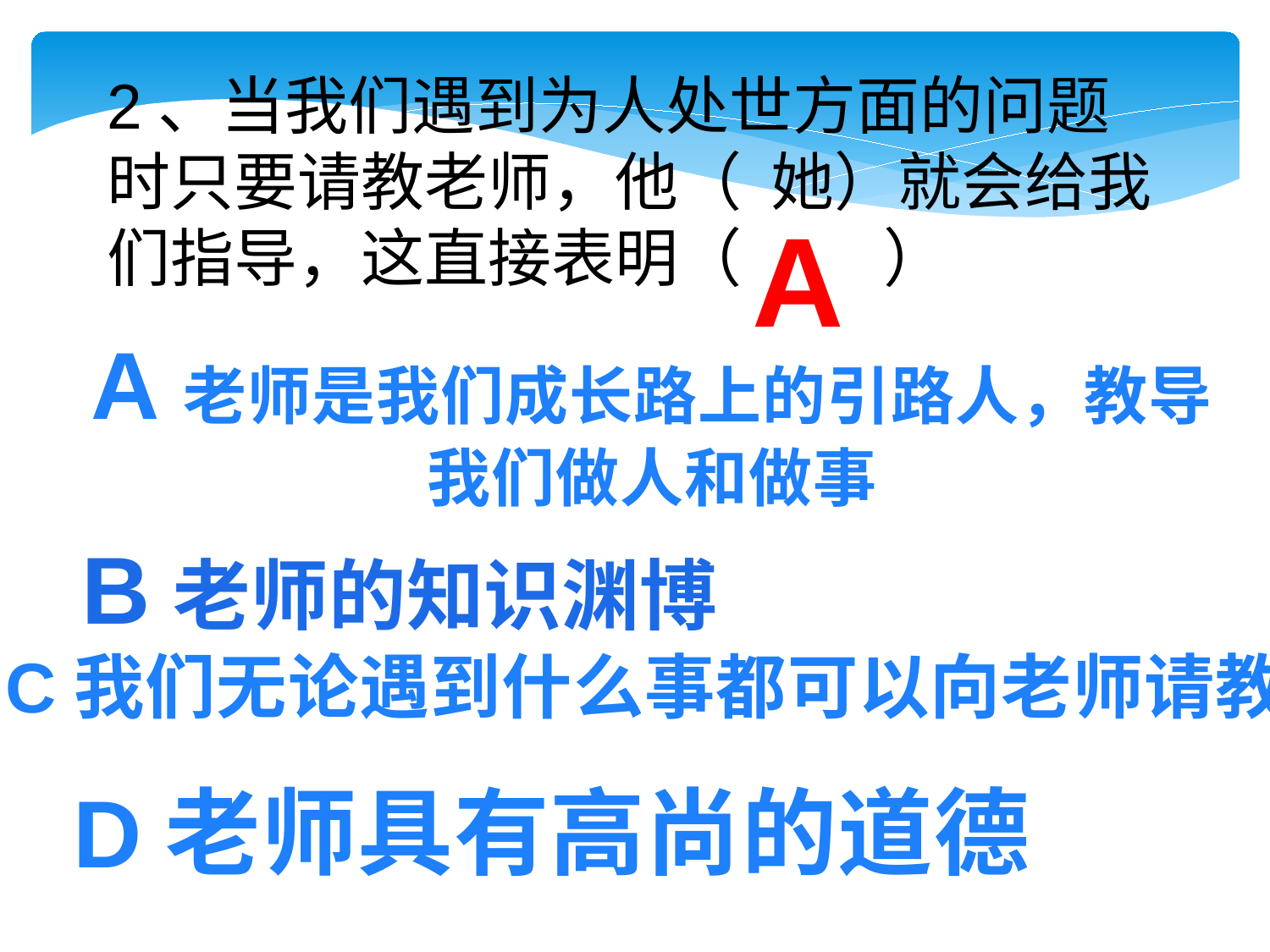

2、当我们遇到为人处世方面的问题时只要请教老师，他（  她）就会给我们指导，这直接表明（          ）
A
A老师是我们成长路上的引路人，教导我们做人和做事
B老师的知识渊博
C我们无论遇到什么事都可以向老师请教
D老师具有高尚的道德